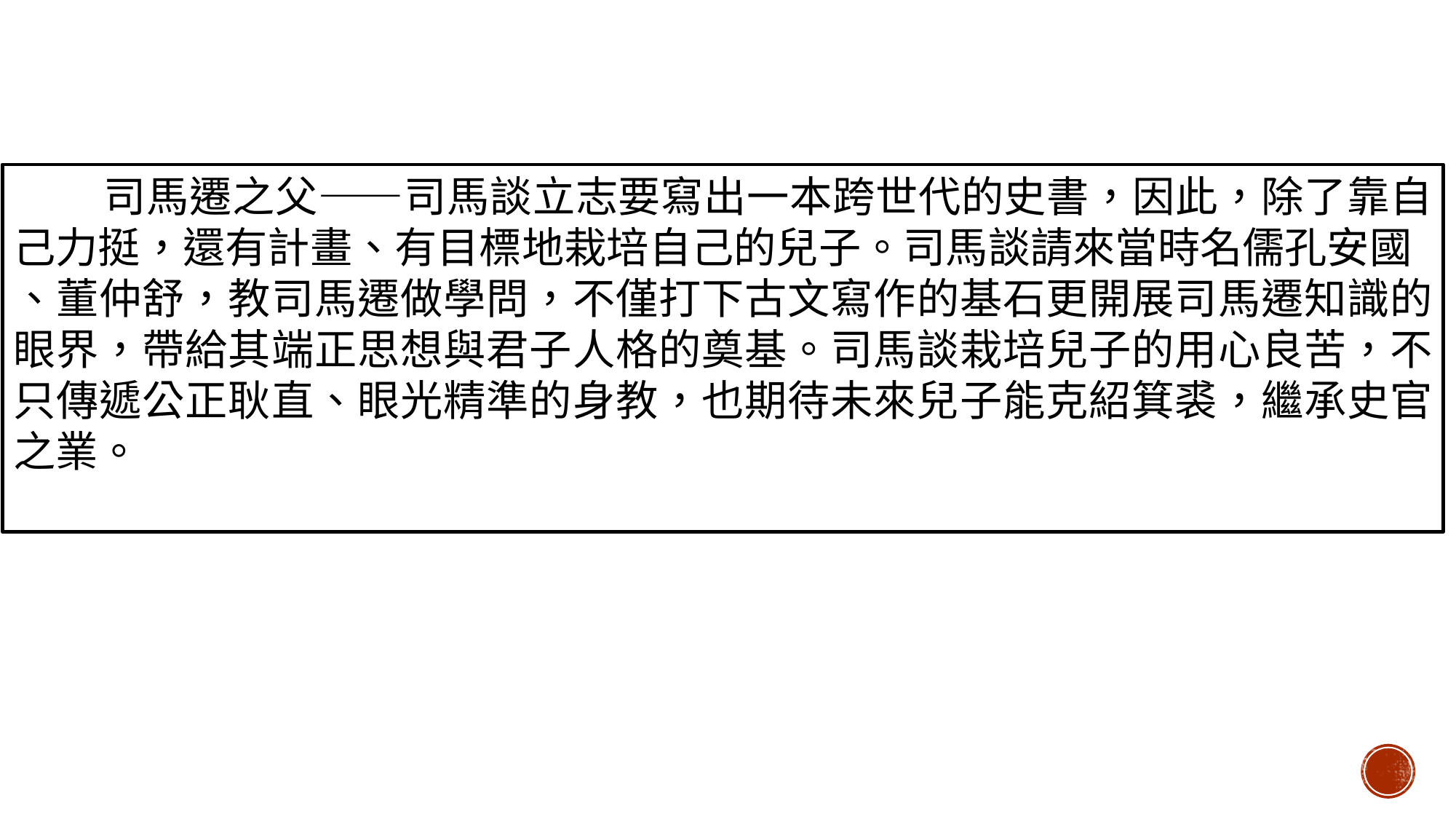

司馬遷之父——司馬談立志要寫出一本跨世代的史書，因此，除了靠自己力挺，還有計畫、有目標地栽培自己的兒子。司馬談請來當時名儒孔安國
、董仲舒，教司馬遷做學問，不僅打下古文寫作的基石更開展司馬遷知識的眼界，帶給其端正思想與君子人格的奠基。司馬談栽培兒子的用心良苦，不只傳遞公正耿直、眼光精準的身教，也期待未來兒子能克紹箕裘，繼承史官之業。